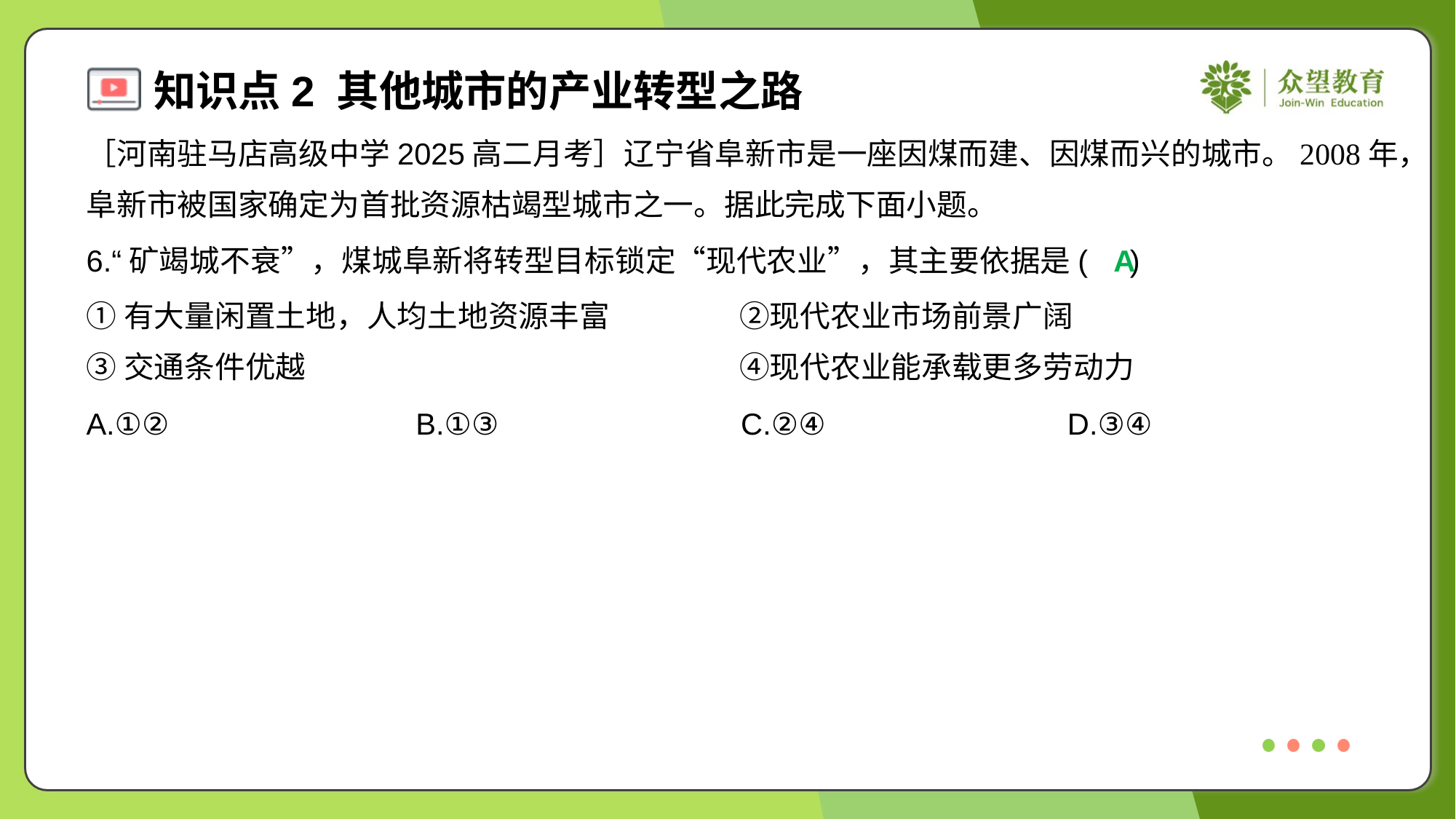

［河南驻马店高级中学2025高二月考］辽宁省阜新市是一座因煤而建、因煤而兴的城市。2008年，
阜新市被国家确定为首批资源枯竭型城市之一。据此完成下面小题。
6.“矿竭城不衰”，煤城阜新将转型目标锁定“现代农业”，其主要依据是(     )
A
①有大量闲置土地，人均土地资源丰富	②现代农业市场前景广阔
③交通条件优越	④现代农业能承载更多劳动力
A.①②	B.①③	C.②④	D.③④